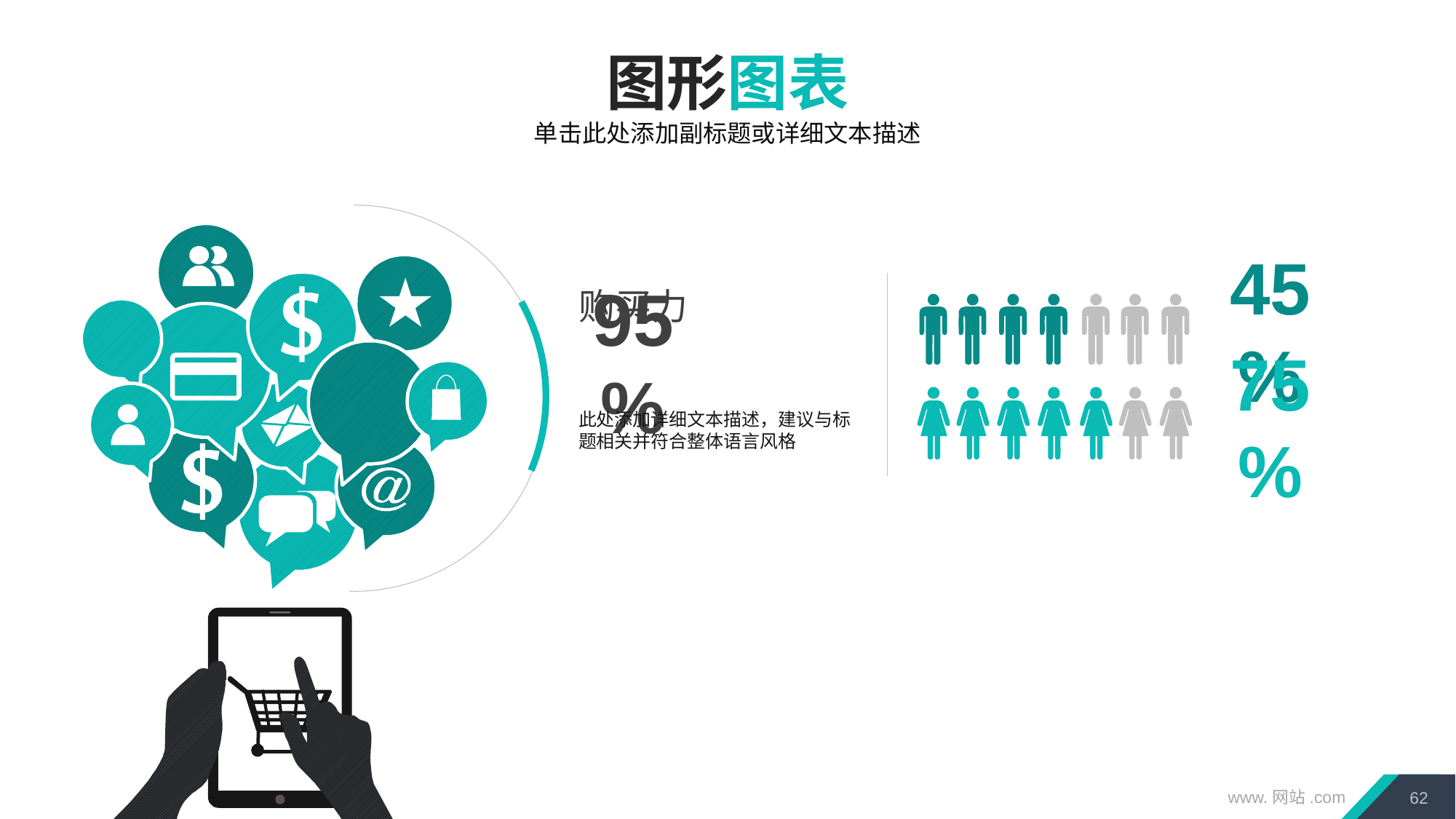

图形图表
单击此处添加副标题或详细文本描述

购买力

45%

95%

75%
此处添加详细文本描述，建议与标题相关并符合整体语言风格

62